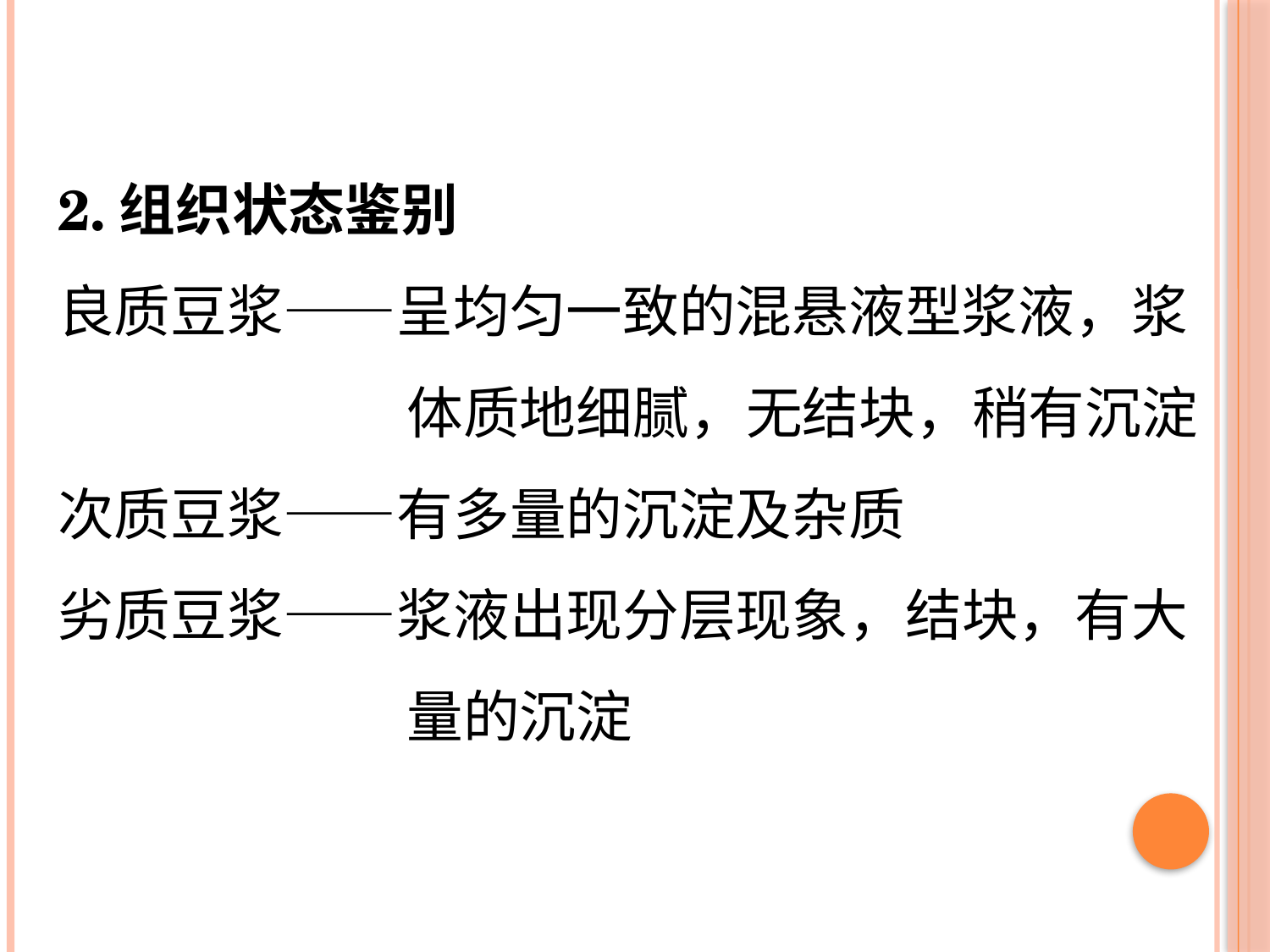

2.组织状态鉴别
良质豆浆——呈均匀一致的混悬液型浆液，浆体质地细腻，无结块，稍有沉淀
次质豆浆——有多量的沉淀及杂质
劣质豆浆——浆液出现分层现象，结块，有大量的沉淀